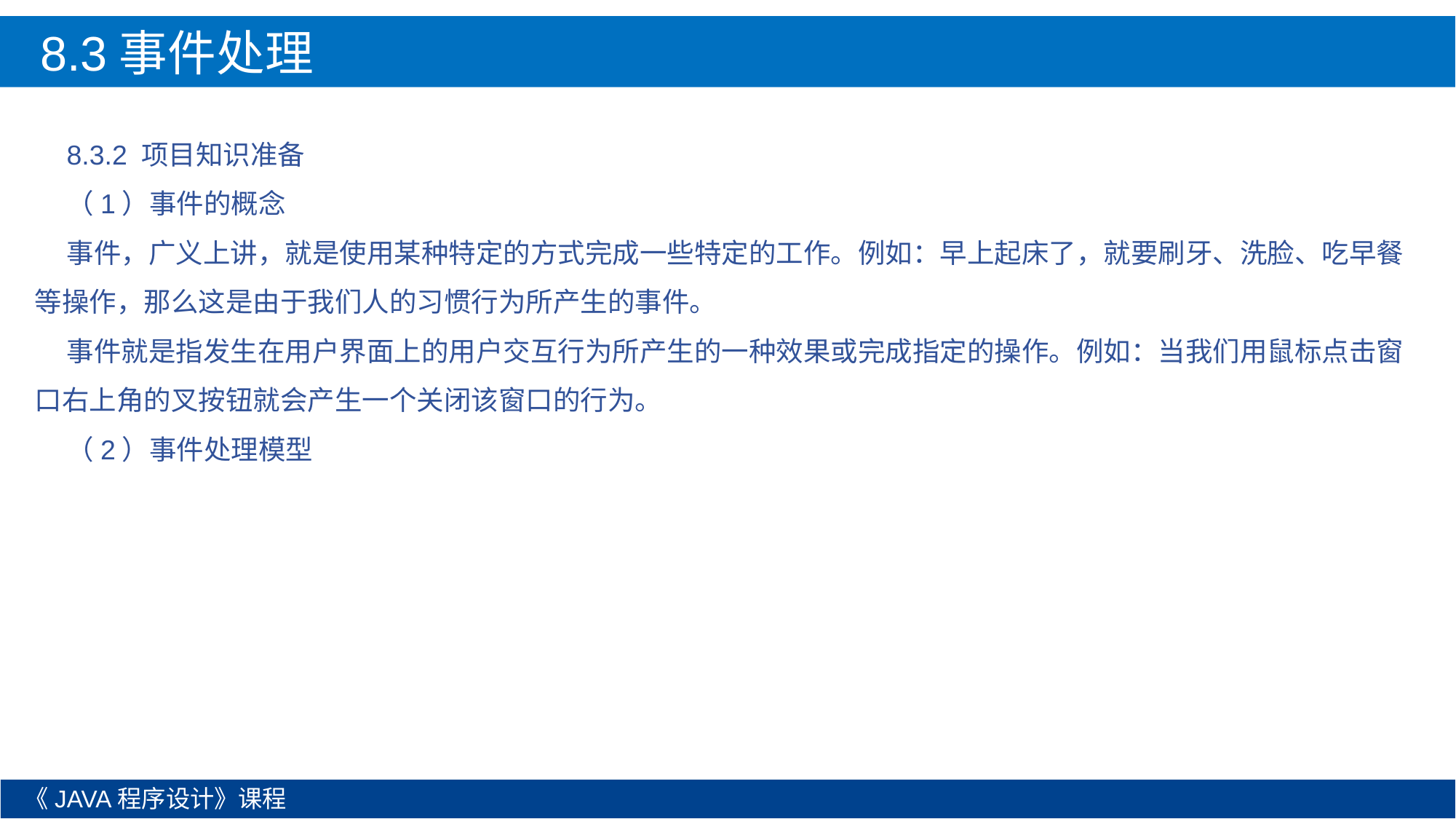

8.3事件处理
8.3.2 项目知识准备
（1）事件的概念
事件，广义上讲，就是使用某种特定的方式完成一些特定的工作。例如：早上起床了，就要刷牙、洗脸、吃早餐等操作，那么这是由于我们人的习惯行为所产生的事件。
事件就是指发生在用户界面上的用户交互行为所产生的一种效果或完成指定的操作。例如：当我们用鼠标点击窗口右上角的叉按钮就会产生一个关闭该窗口的行为。
（2）事件处理模型

《JAVA程序设计》课程